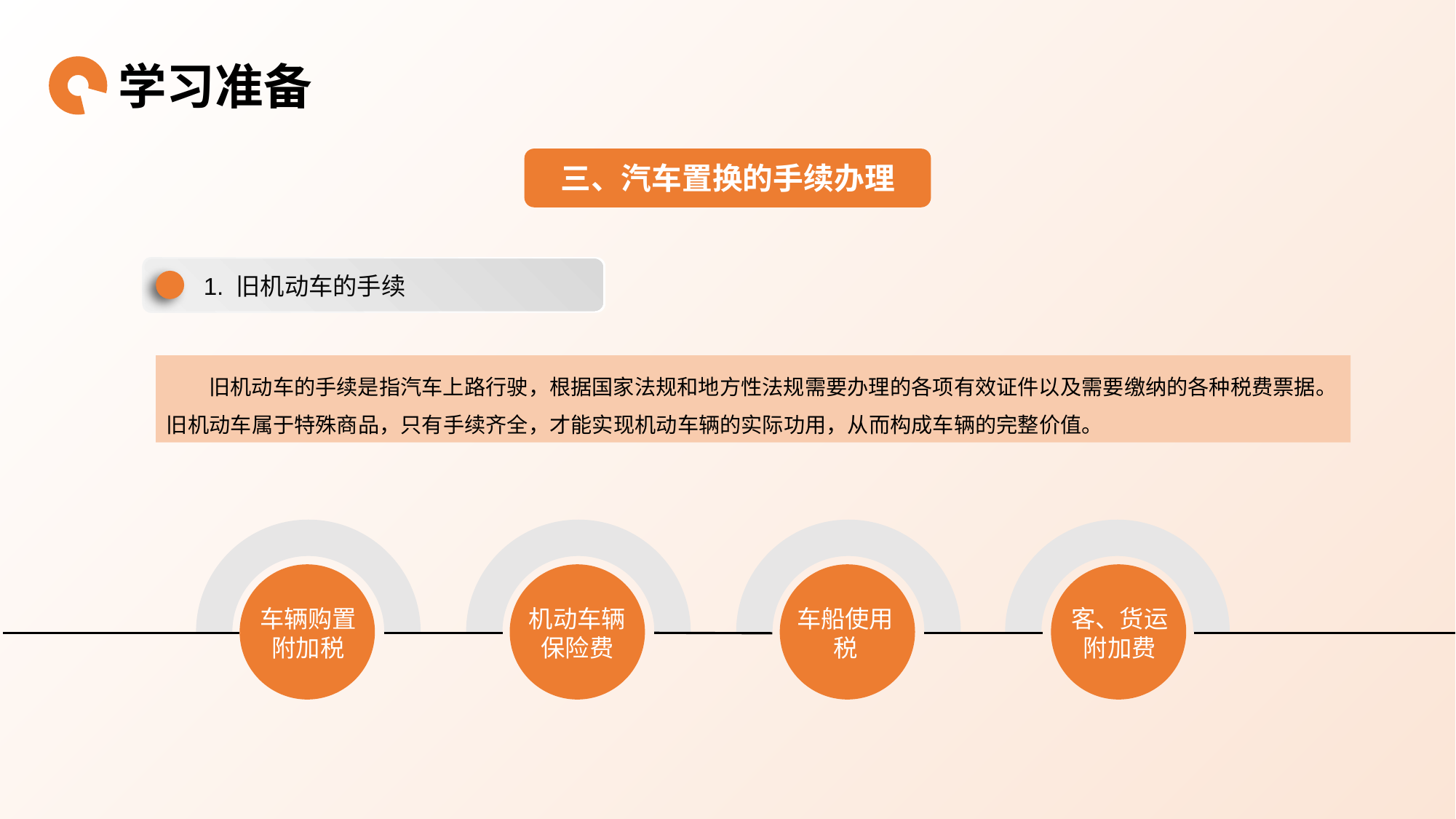

学习准备

三、汽车置换的手续办理

1. 旧机动车的手续
旧机动车的手续是指汽车上路行驶，根据国家法规和地方性法规需要办理的各项有效证件以及需要缴纳的各种税费票据。旧机动车属于特殊商品，只有手续齐全，才能实现机动车辆的实际功用，从而构成车辆的完整价值。

车辆购置附加税
机动车辆保险费
车船使用税
客、货运附加费